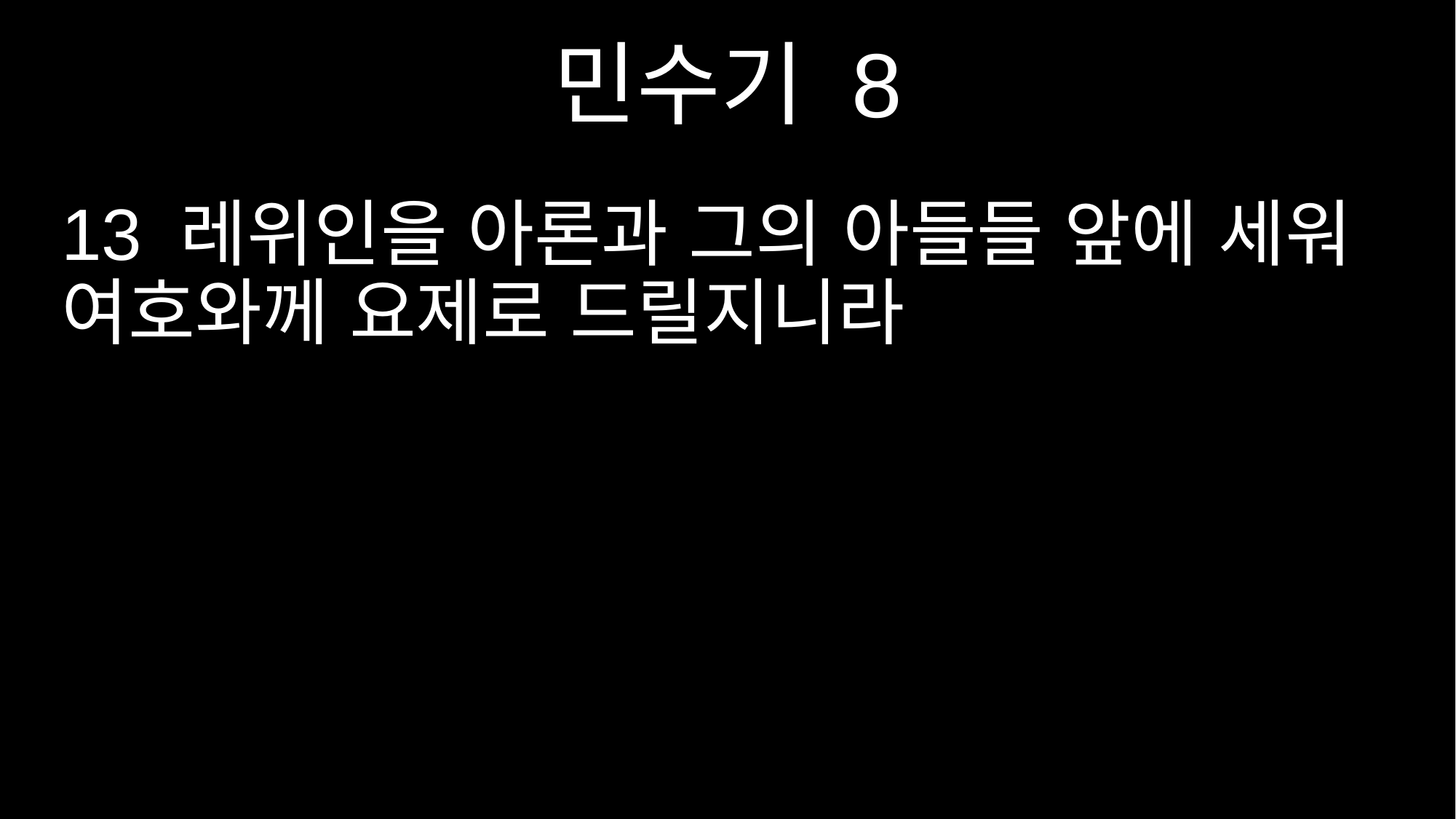

민수기 8
13 레위인을 아론과 그의 아들들 앞에 세워 여호와께 요제로 드릴지니라